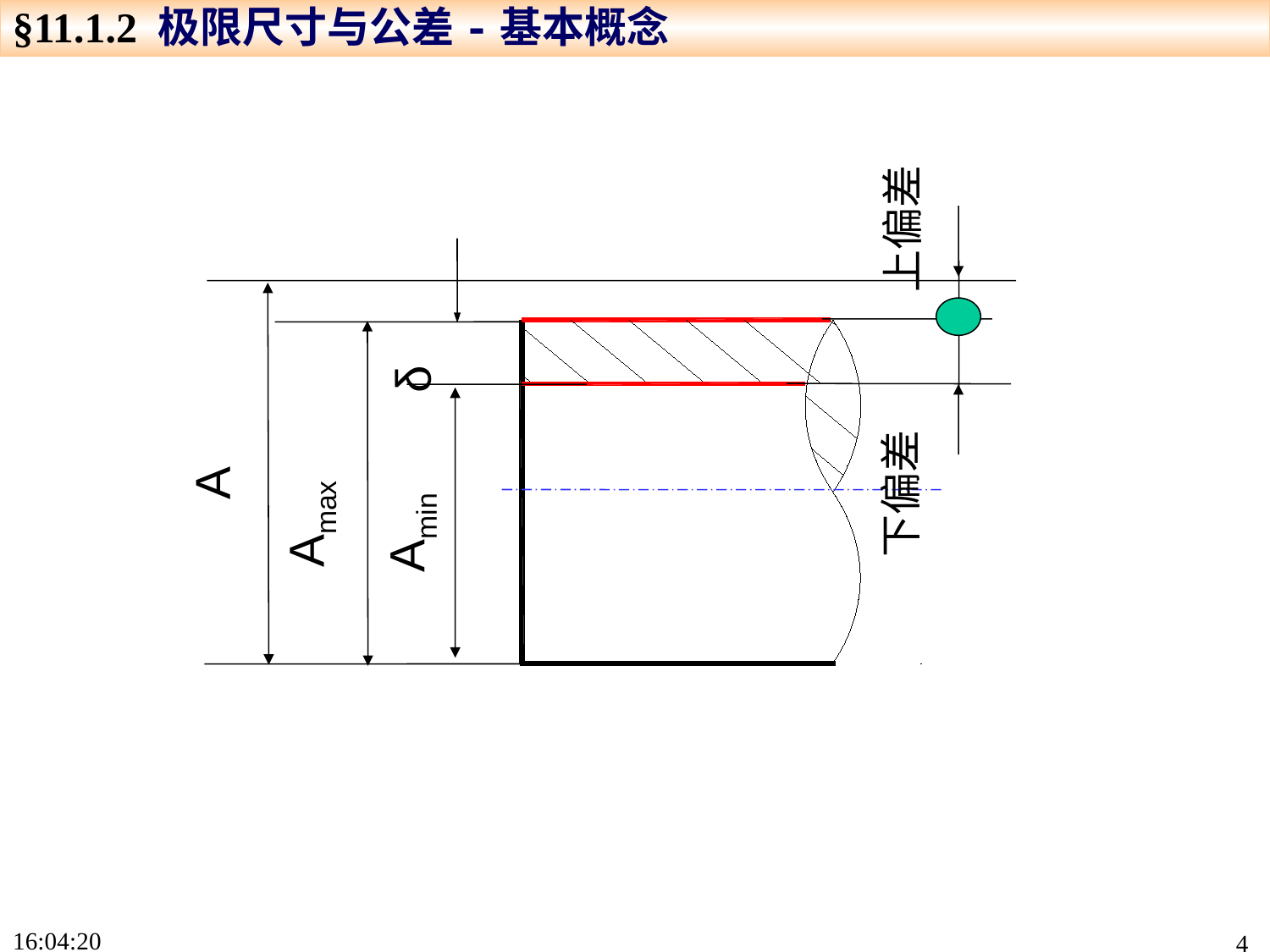

§11.1.2 极限尺寸与公差-基本概念
上偏差

δ

下偏差
Amax
A

Amin

16:04:20
4